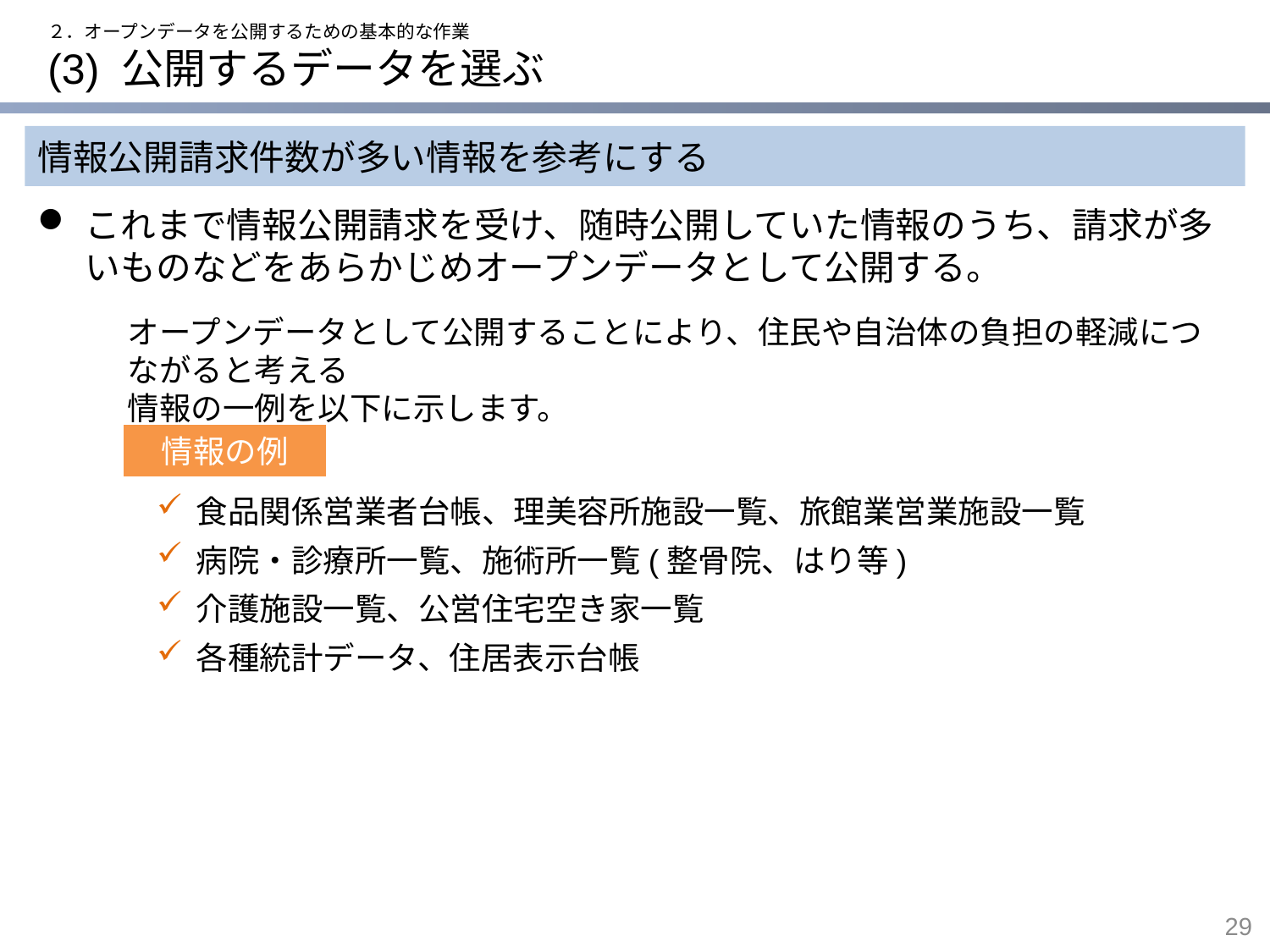

２．オープンデータを公開するための基本的な作業
# (3) 公開するデータを選ぶ
情報公開請求件数が多い情報を参考にする
これまで情報公開請求を受け、随時公開していた情報のうち、請求が多いものなどをあらかじめオープンデータとして公開する。
オープンデータとして公開することにより、住民や自治体の負担の軽減につながると考える
情報の一例を以下に示します。
情報の例
食品関係営業者台帳、理美容所施設一覧、旅館業営業施設一覧
病院・診療所一覧、施術所一覧(整骨院、はり等)
介護施設一覧、公営住宅空き家一覧
各種統計データ、住居表示台帳
29